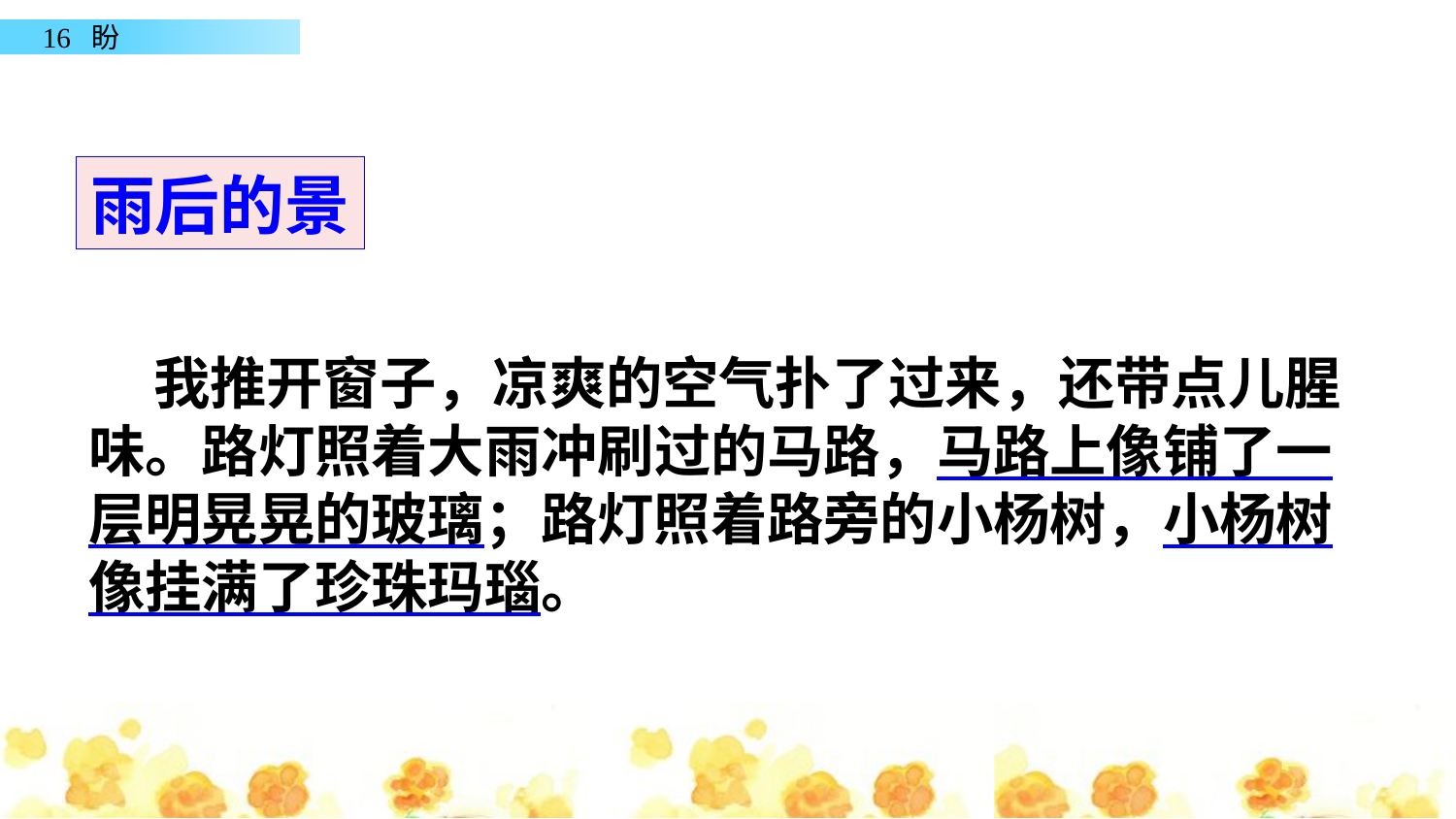

雨后的景
    我推开窗子，凉爽的空气扑了过来，还带点儿腥味。路灯照着大雨冲刷过的马路，马路上像铺了一层明晃晃的玻璃；路灯照着路旁的小杨树，小杨树像挂满了珍珠玛瑙。